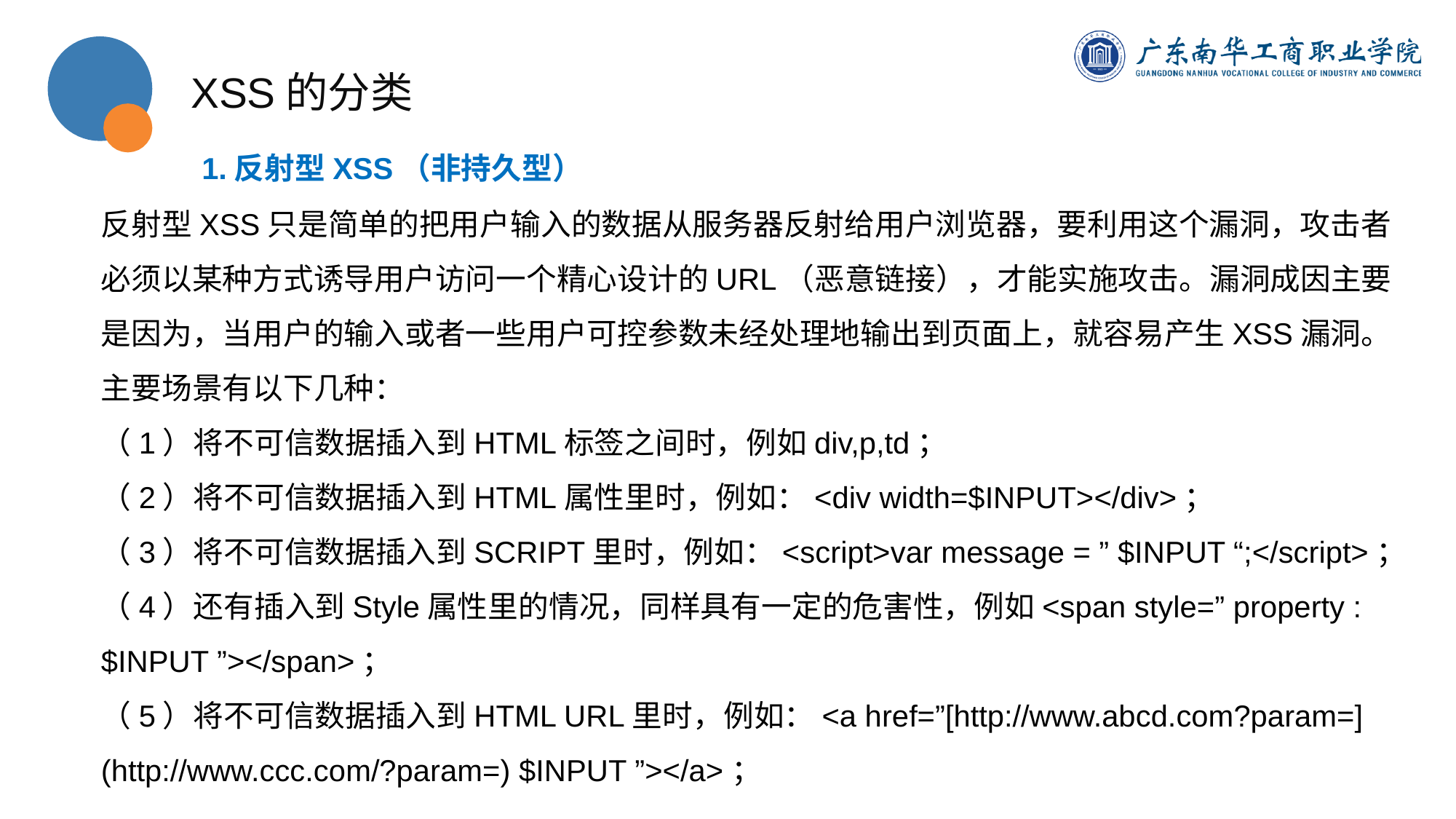

XSS的分类

1.反射型XSS（非持久型）
反射型XSS只是简单的把用户输入的数据从服务器反射给用户浏览器，要利用这个漏洞，攻击者必须以某种方式诱导用户访问一个精心设计的URL（恶意链接），才能实施攻击。漏洞成因主要是因为，当用户的输入或者一些用户可控参数未经处理地输出到页面上，就容易产生XSS漏洞。主要场景有以下几种：
（1）将不可信数据插入到HTML标签之间时，例如div,p,td；
（2）将不可信数据插入到HTML属性里时，例如：<div width=$INPUT></div>；
（3）将不可信数据插入到SCRIPT里时，例如：<script>var message = ” $INPUT “;</script>；
（4）还有插入到Style属性里的情况，同样具有一定的危害性，例如<span style=” property : $INPUT ”></span>；
（5）将不可信数据插入到HTML URL里时，例如：<a href=”[http://www.abcd.com?param=](http://www.ccc.com/?param=) $INPUT ”></a>；